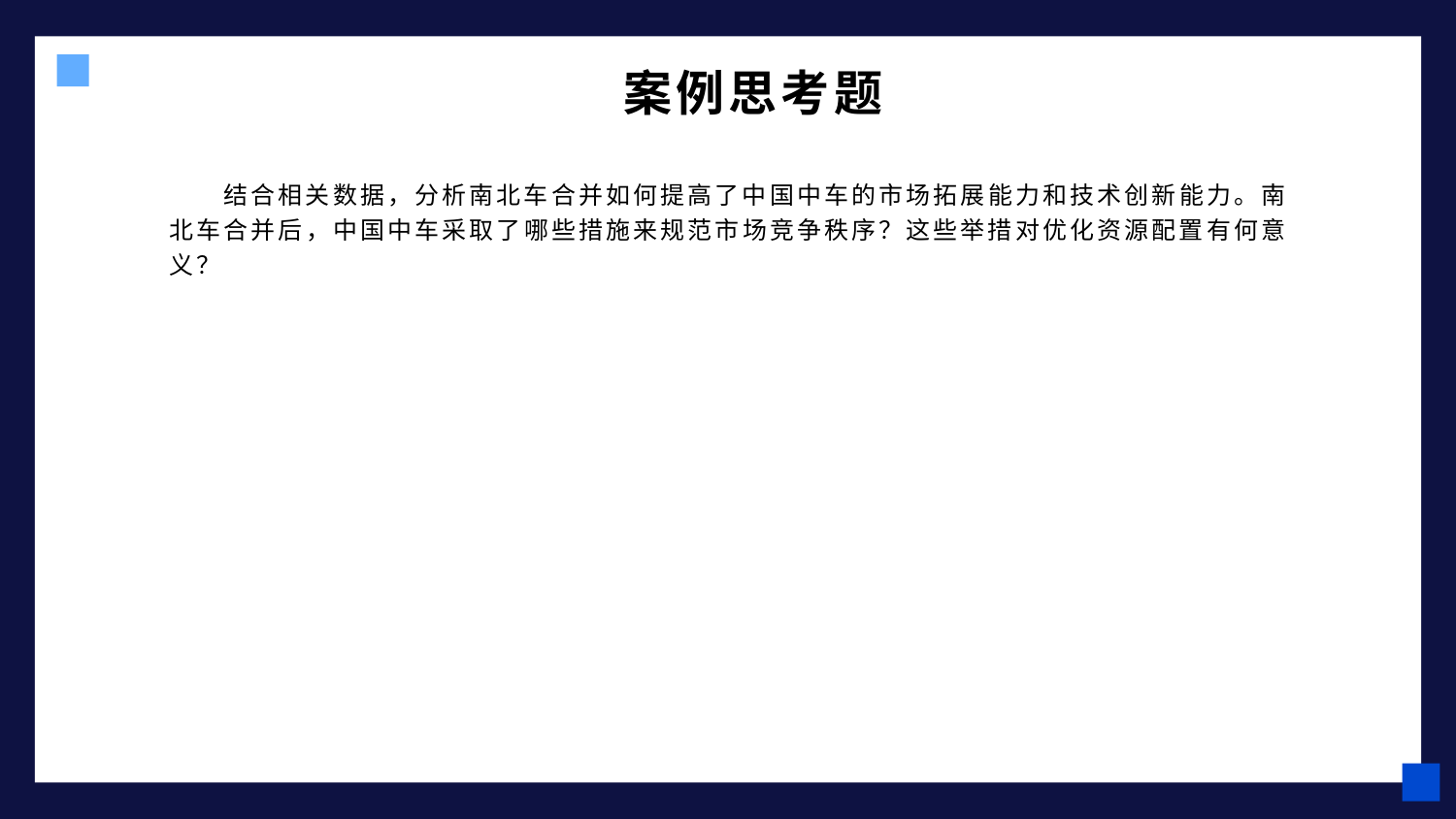

# 案例思考题
结合相关数据，分析南北车合并如何提高了中国中车的市场拓展能力和技术创新能力。南北车合并后，中国中车采取了哪些措施来规范市场竞争秩序？这些举措对优化资源配置有何意义？